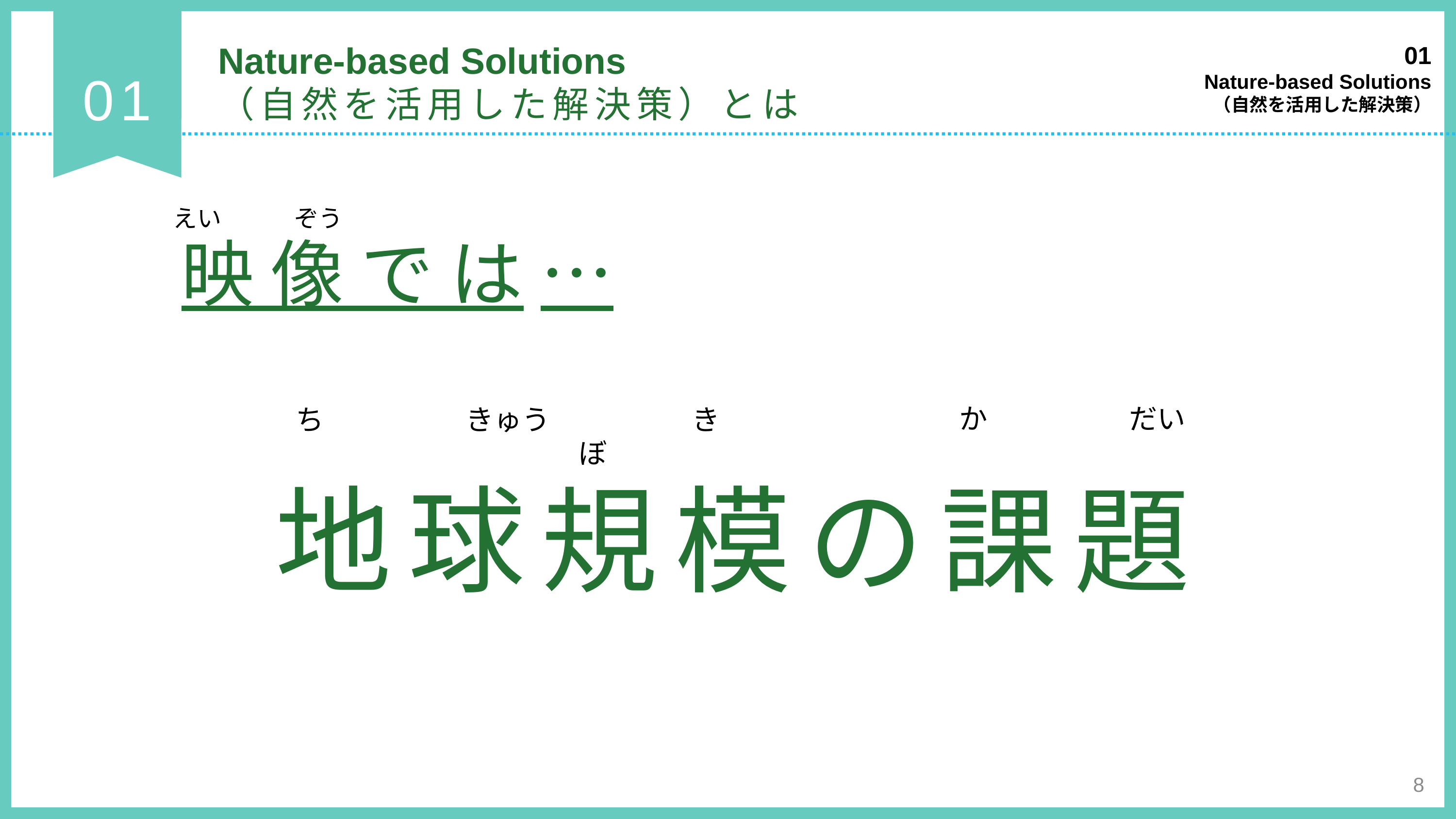

01
Nature-based Solutions
（自然を活用した解決策）
Nature-based Solutions
（自然を活用した解決策）とは
01

えい　　　ぞう
映像では…
地球規模の課題
か　　　　　だい
ち　　　　　きゅう　　　　　き　　　　　　ぼ
8